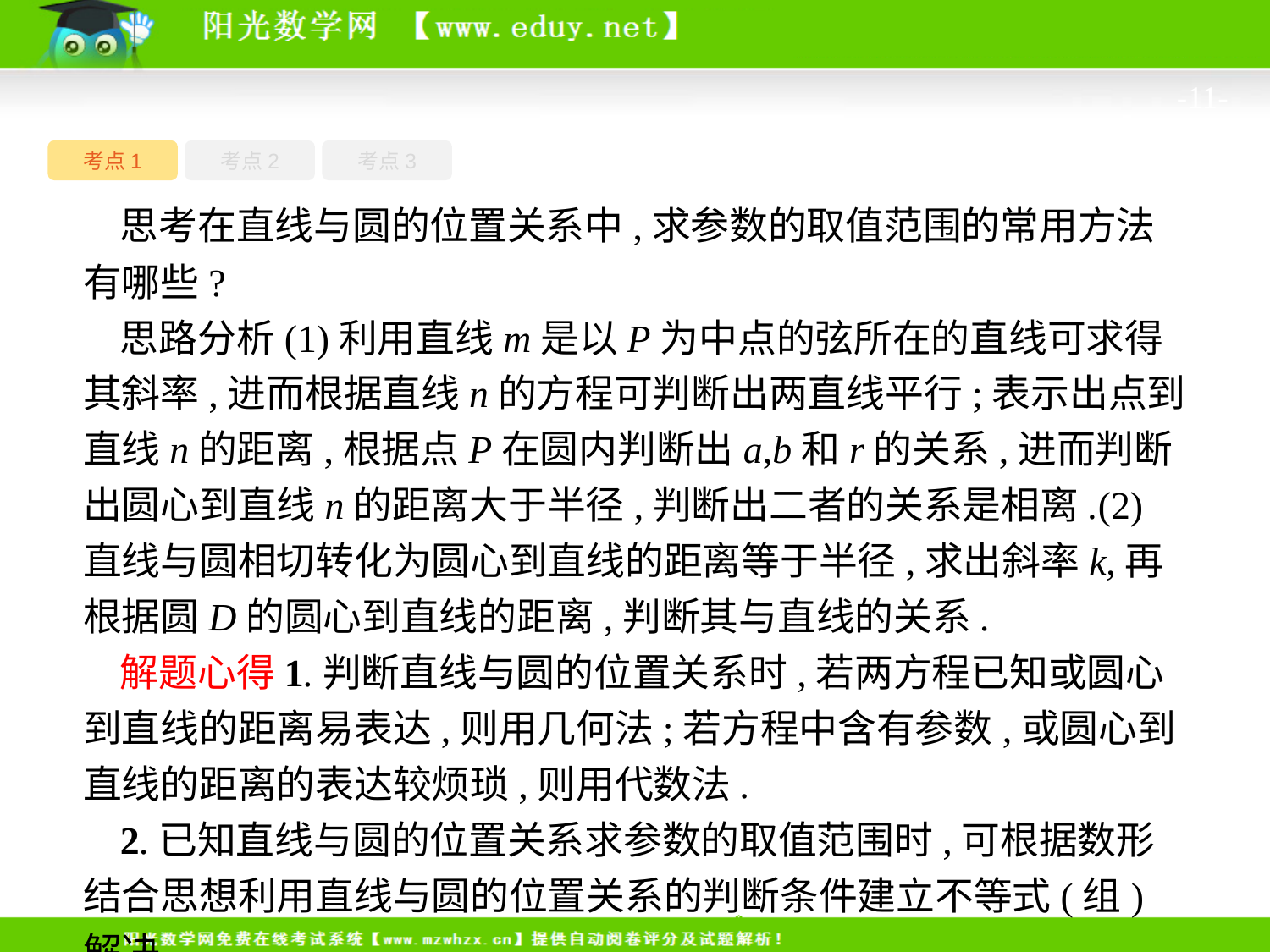

-11-
考点1
考点3
考点2
思考在直线与圆的位置关系中,求参数的取值范围的常用方法有哪些?
思路分析(1)利用直线m是以P为中点的弦所在的直线可求得其斜率,进而根据直线n的方程可判断出两直线平行;表示出点到直线n的距离,根据点P在圆内判断出a,b和r的关系,进而判断出圆心到直线n的距离大于半径,判断出二者的关系是相离.(2)直线与圆相切转化为圆心到直线的距离等于半径,求出斜率k,再根据圆D的圆心到直线的距离,判断其与直线的关系.
解题心得1.判断直线与圆的位置关系时,若两方程已知或圆心到直线的距离易表达,则用几何法;若方程中含有参数,或圆心到直线的距离的表达较烦琐,则用代数法.
2.已知直线与圆的位置关系求参数的取值范围时,可根据数形结合思想利用直线与圆的位置关系的判断条件建立不等式(组)解决.